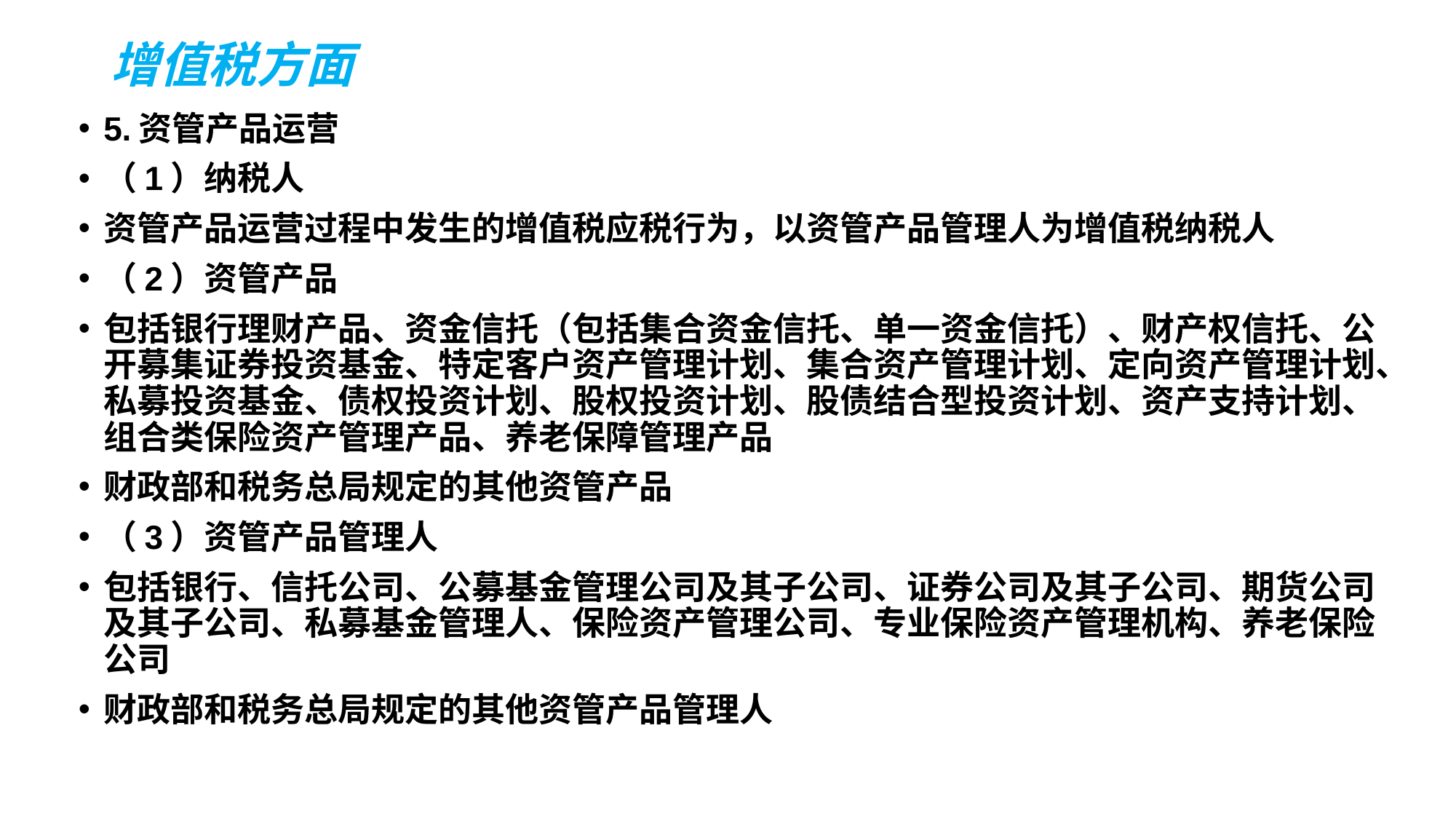

# 增值税方面
5.资管产品运营
（1）纳税人
资管产品运营过程中发生的增值税应税行为，以资管产品管理人为增值税纳税人
（2）资管产品
包括银行理财产品、资金信托（包括集合资金信托、单一资金信托）、财产权信托、公开募集证券投资基金、特定客户资产管理计划、集合资产管理计划、定向资产管理计划、私募投资基金、债权投资计划、股权投资计划、股债结合型投资计划、资产支持计划、组合类保险资产管理产品、养老保障管理产品
财政部和税务总局规定的其他资管产品
（3）资管产品管理人
包括银行、信托公司、公募基金管理公司及其子公司、证券公司及其子公司、期货公司及其子公司、私募基金管理人、保险资产管理公司、专业保险资产管理机构、养老保险公司
财政部和税务总局规定的其他资管产品管理人